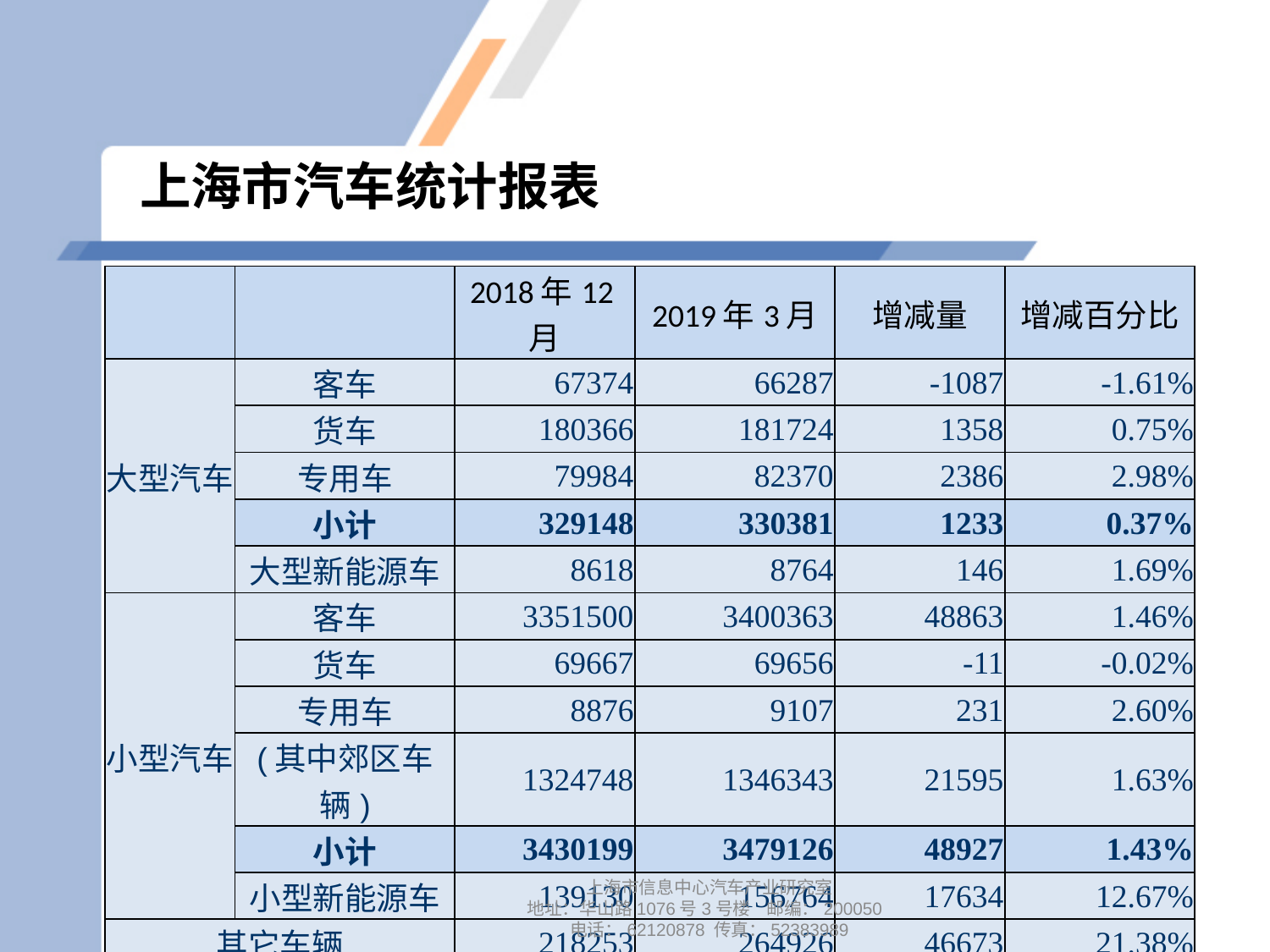

# 上海市汽车统计报表
|  |  | 2018年12月 | 2019年3月 | 增减量 | 增减百分比 |
| --- | --- | --- | --- | --- | --- |
| 大型汽车 | 客车 | 67374 | 66287 | -1087 | -1.61% |
|  | 货车 | 180366 | 181724 | 1358 | 0.75% |
|  | 专用车 | 79984 | 82370 | 2386 | 2.98% |
|  | 小计 | 329148 | 330381 | 1233 | 0.37% |
|  | 大型新能源车 | 8618 | 8764 | 146 | 1.69% |
| 小型汽车 | 客车 | 3351500 | 3400363 | 48863 | 1.46% |
|  | 货车 | 69667 | 69656 | -11 | -0.02% |
|  | 专用车 | 8876 | 9107 | 231 | 2.60% |
|  | (其中郊区车辆) | 1324748 | 1346343 | 21595 | 1.63% |
|  | 小计 | 3430199 | 3479126 | 48927 | 1.43% |
|  | 小型新能源车 | 139130 | 156764 | 17634 | 12.67% |
| 其它车辆 |  | 218253 | 264926 | 46673 | 21.38% |
| 汽车总量 |  | 4006798 | 4074433 | 67635 | 1.69% |

上海市信息中心汽车产业研究室
地址：华山路1076号3号楼    邮编：200050
电话：62120878 传真：52383989
8